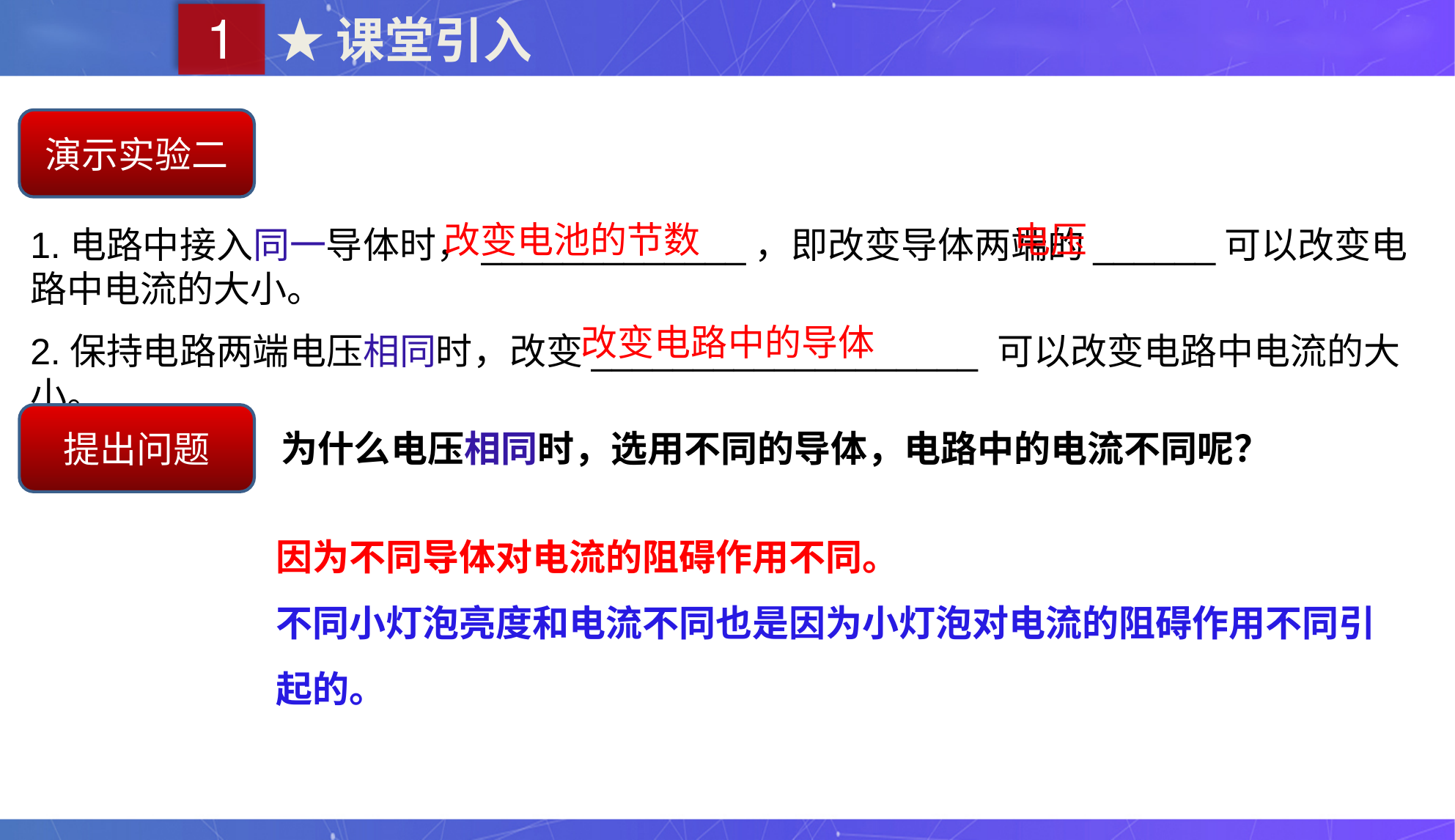

1
★课堂引入
演示实验二
改变电池的节数
电压
1.电路中接入同一导体时，_____________，即改变导体两端的______可以改变电路中电流的大小。
2.保持电路两端电压相同时，改变___________________ 可以改变电路中电流的大小。
改变电路中的导体
提出问题
为什么电压相同时，选用不同的导体，电路中的电流不同呢？
因为不同导体对电流的阻碍作用不同。
不同小灯泡亮度和电流不同也是因为小灯泡对电流的阻碍作用不同引起的。